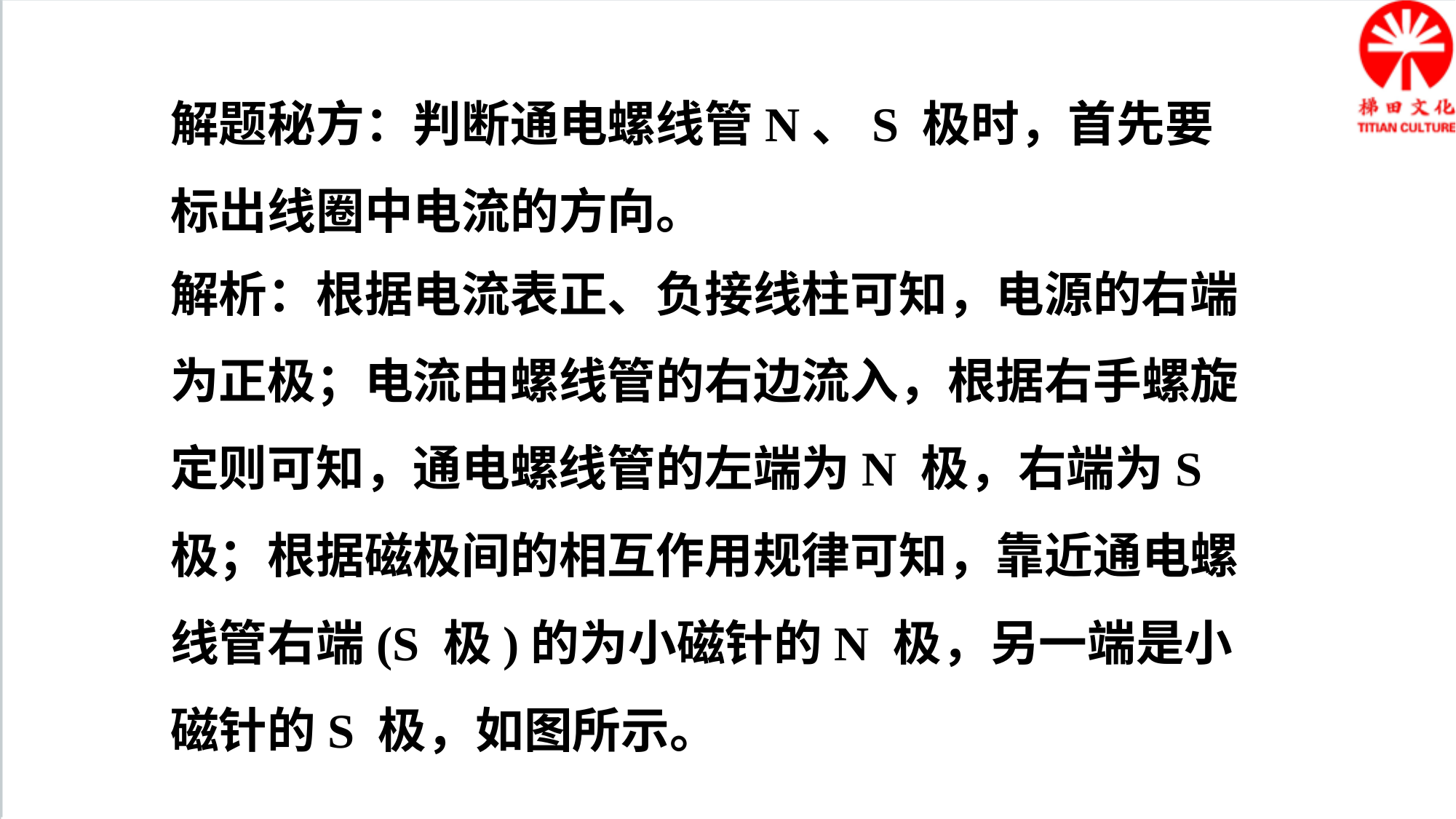

解题秘方：判断通电螺线管N、S 极时，首先要标出线圈中电流的方向。
解析：根据电流表正、负接线柱可知，电源的右端为正极；电流由螺线管的右边流入，根据右手螺旋定则可知，通电螺线管的左端为N 极，右端为S 极；根据磁极间的相互作用规律可知，靠近通电螺线管右端(S 极)的为小磁针的N 极，另一端是小磁针的S 极，如图所示。